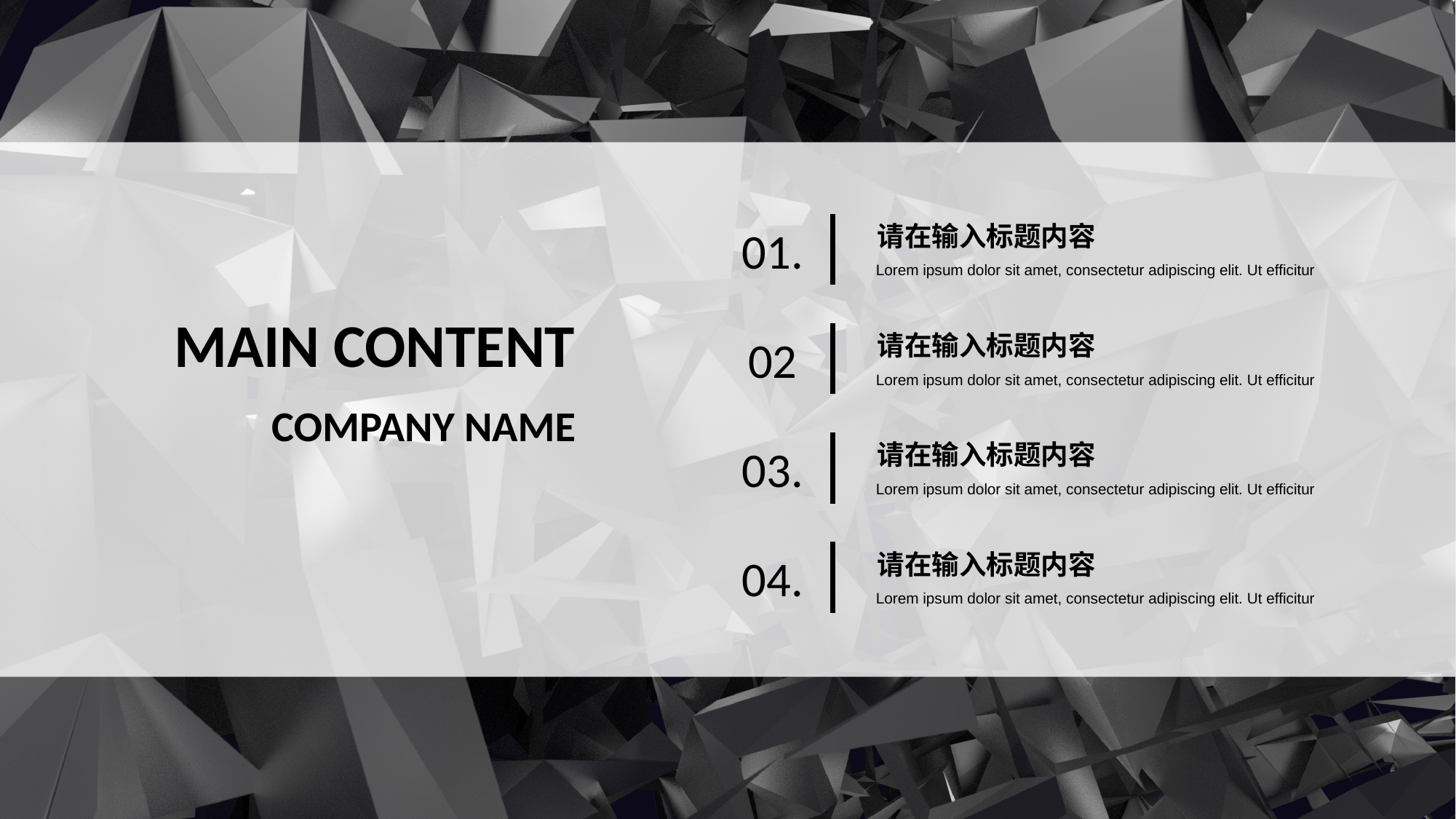

请在输入标题内容
Lorem ipsum dolor sit amet, consectetur adipiscing elit. Ut efficitur
01.
MAIN CONTENT
请在输入标题内容
Lorem ipsum dolor sit amet, consectetur adipiscing elit. Ut efficitur
02
COMPANY NAME
请在输入标题内容
Lorem ipsum dolor sit amet, consectetur adipiscing elit. Ut efficitur
03.
请在输入标题内容
Lorem ipsum dolor sit amet, consectetur adipiscing elit. Ut efficitur
04.